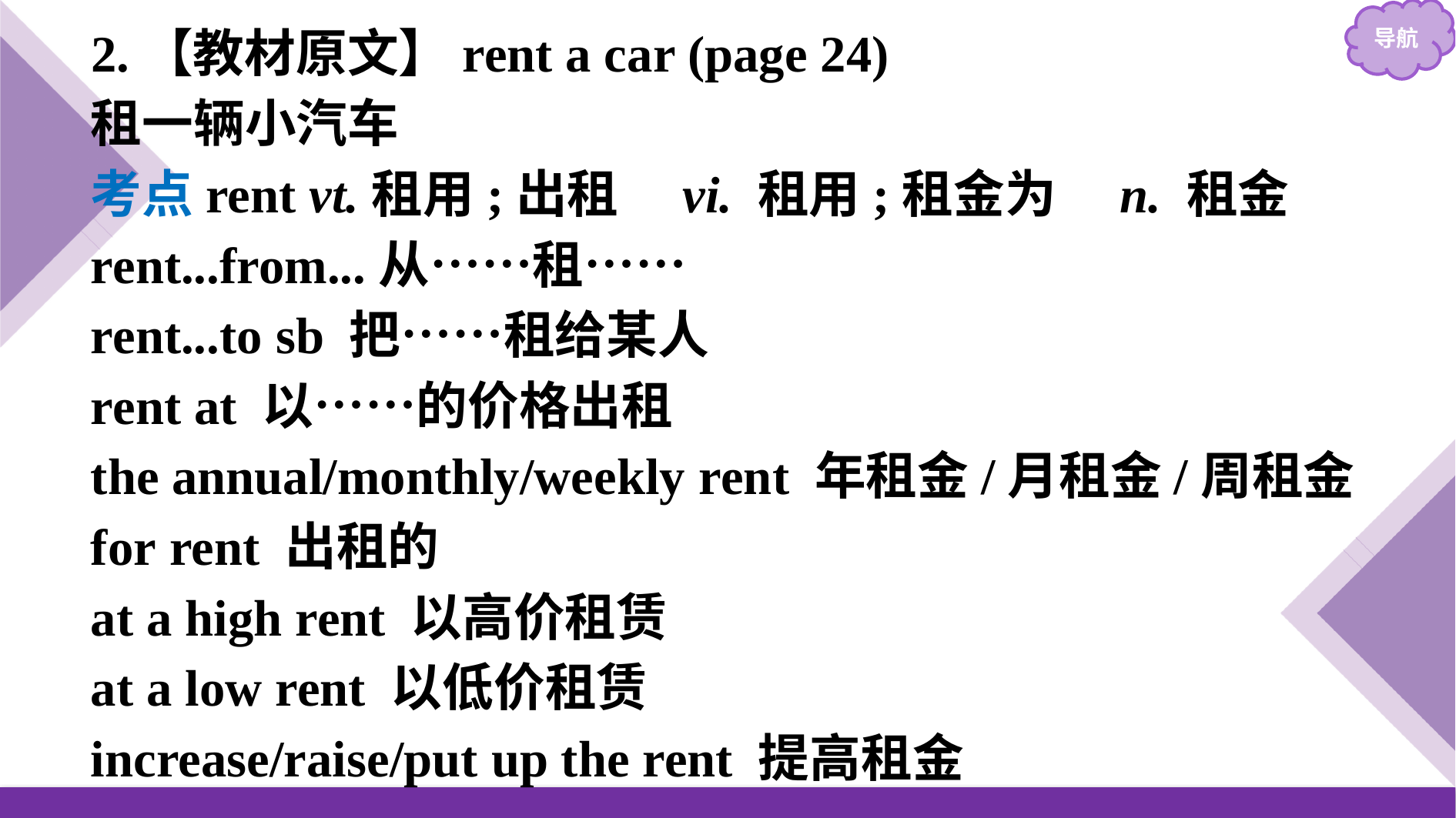

2.【教材原文】rent a car (page 24)
租一辆小汽车
考点rent vt.租用;出租　vi. 租用;租金为　n. 租金
rent...from...从……租……
rent...to sb 把……租给某人
rent at 以……的价格出租
the annual/monthly/weekly rent 年租金/月租金/周租金
for rent 出租的
at a high rent 以高价租赁
at a low rent 以低价租赁
increase/raise/put up the rent 提高租金